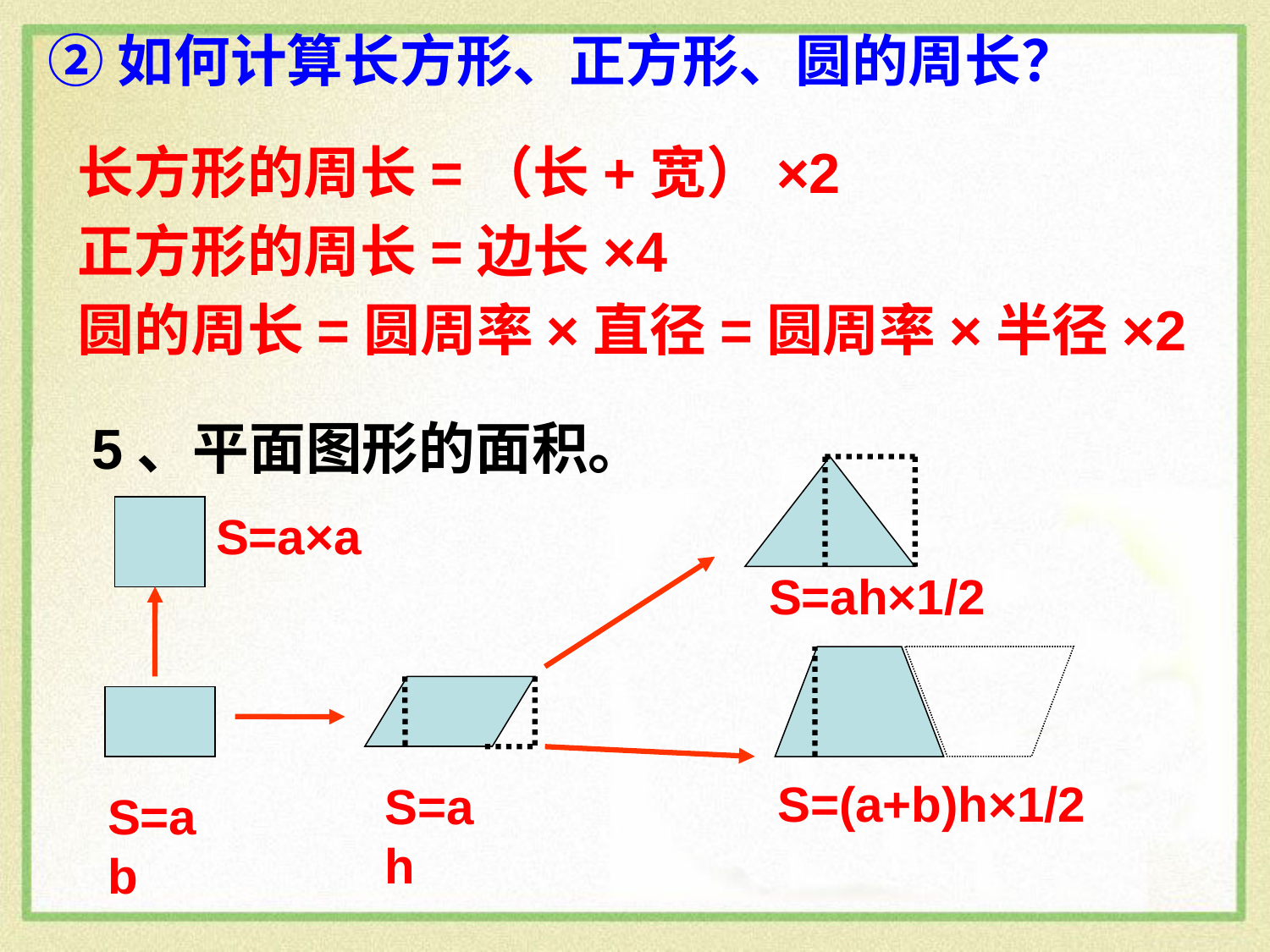

# ②如何计算长方形、正方形、圆的周长？
长方形的周长=（长+宽）×2
正方形的周长=边长×4
圆的周长=圆周率×直径=圆周率×半径×2
5、平面图形的面积。

S=a×a

S=ah×1/2

S=(a+b)h×1/2
S=ah
S=ab